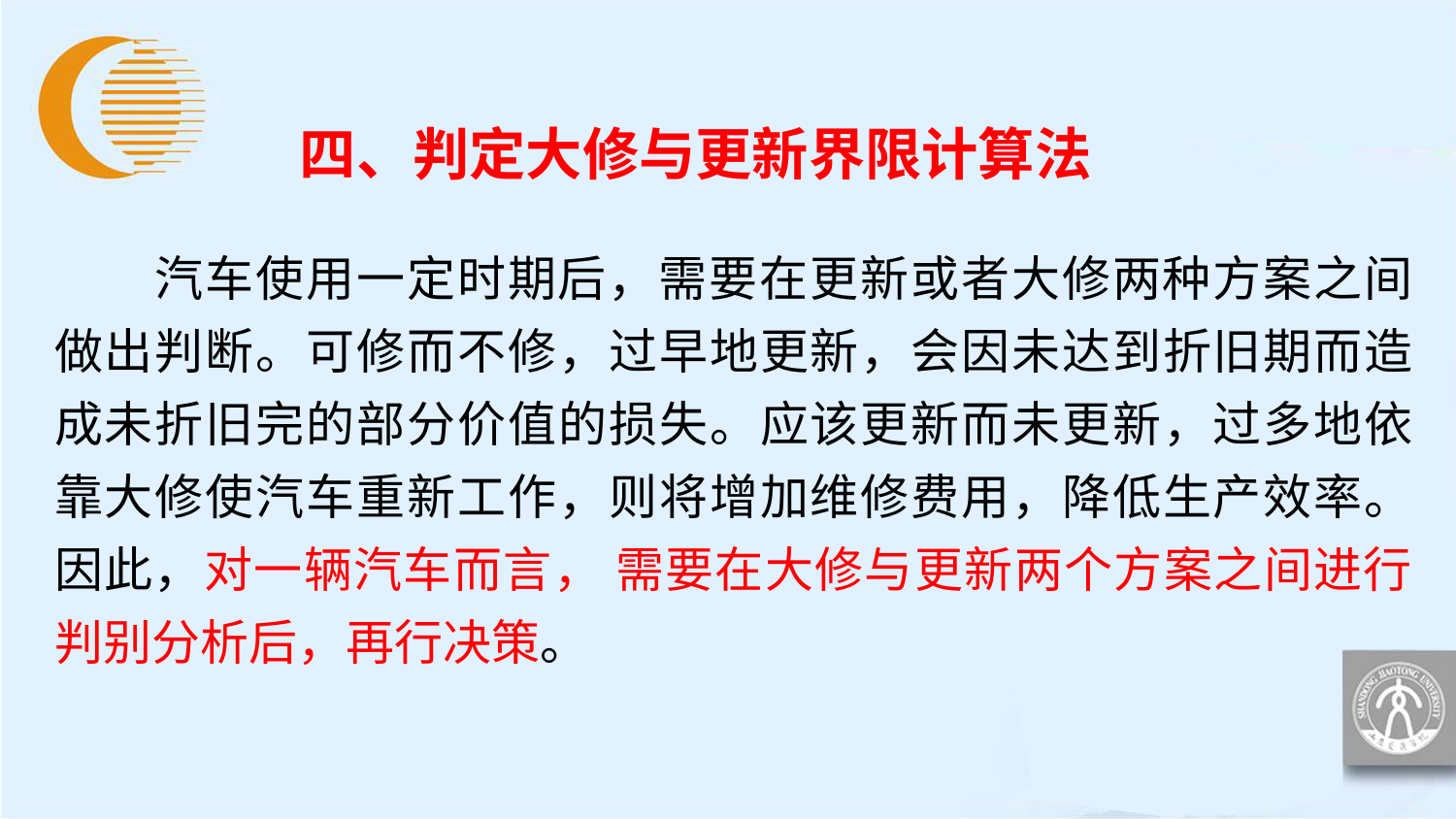

四、判定大修与更新界限计算法
汽车使用一定时期后，需要在更新或者大修两种方案之间做出判断。可修而不修，过早地更新，会因未达到折旧期而造成未折旧完的部分价值的损失。应该更新而未更新，过多地依靠大修使汽车重新工作，则将增加维修费用，降低生产效率。因此，对一辆汽车而言， 需要在大修与更新两个方案之间进行判别分析后，再行决策。